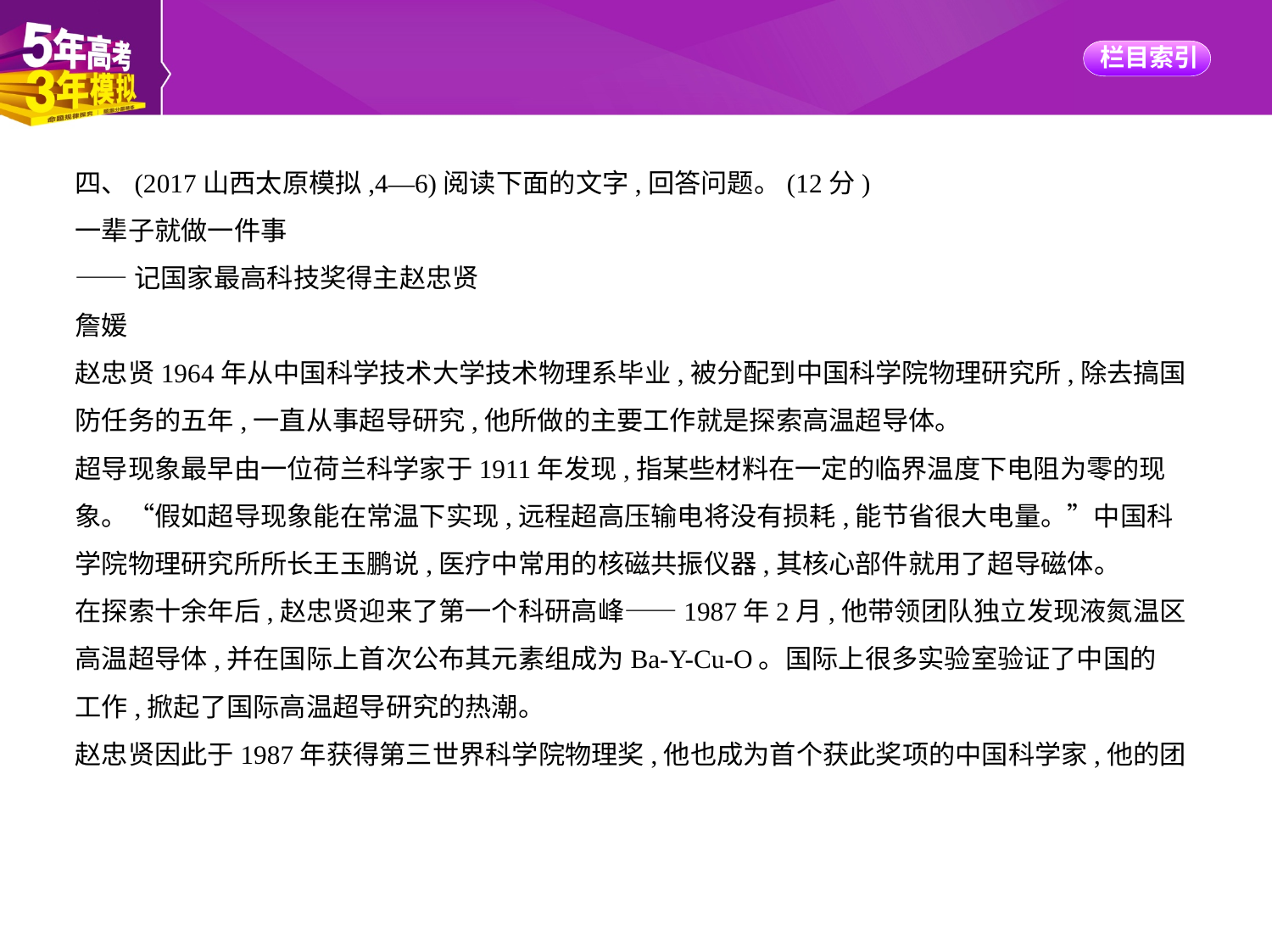

四、(2017山西太原模拟,4—6)阅读下面的文字,回答问题。(12分)
一辈子就做一件事
——记国家最高科技奖得主赵忠贤
詹媛
赵忠贤1964年从中国科学技术大学技术物理系毕业,被分配到中国科学院物理研究所,除去搞国
防任务的五年,一直从事超导研究,他所做的主要工作就是探索高温超导体。
超导现象最早由一位荷兰科学家于1911年发现,指某些材料在一定的临界温度下电阻为零的现
象。“假如超导现象能在常温下实现,远程超高压输电将没有损耗,能节省很大电量。”中国科
学院物理研究所所长王玉鹏说,医疗中常用的核磁共振仪器,其核心部件就用了超导磁体。
在探索十余年后,赵忠贤迎来了第一个科研高峰——1987年2月,他带领团队独立发现液氮温区
高温超导体,并在国际上首次公布其元素组成为Ba-Y-Cu-O。国际上很多实验室验证了中国的
工作,掀起了国际高温超导研究的热潮。
赵忠贤因此于1987年获得第三世界科学院物理奖,他也成为首个获此奖项的中国科学家,他的团